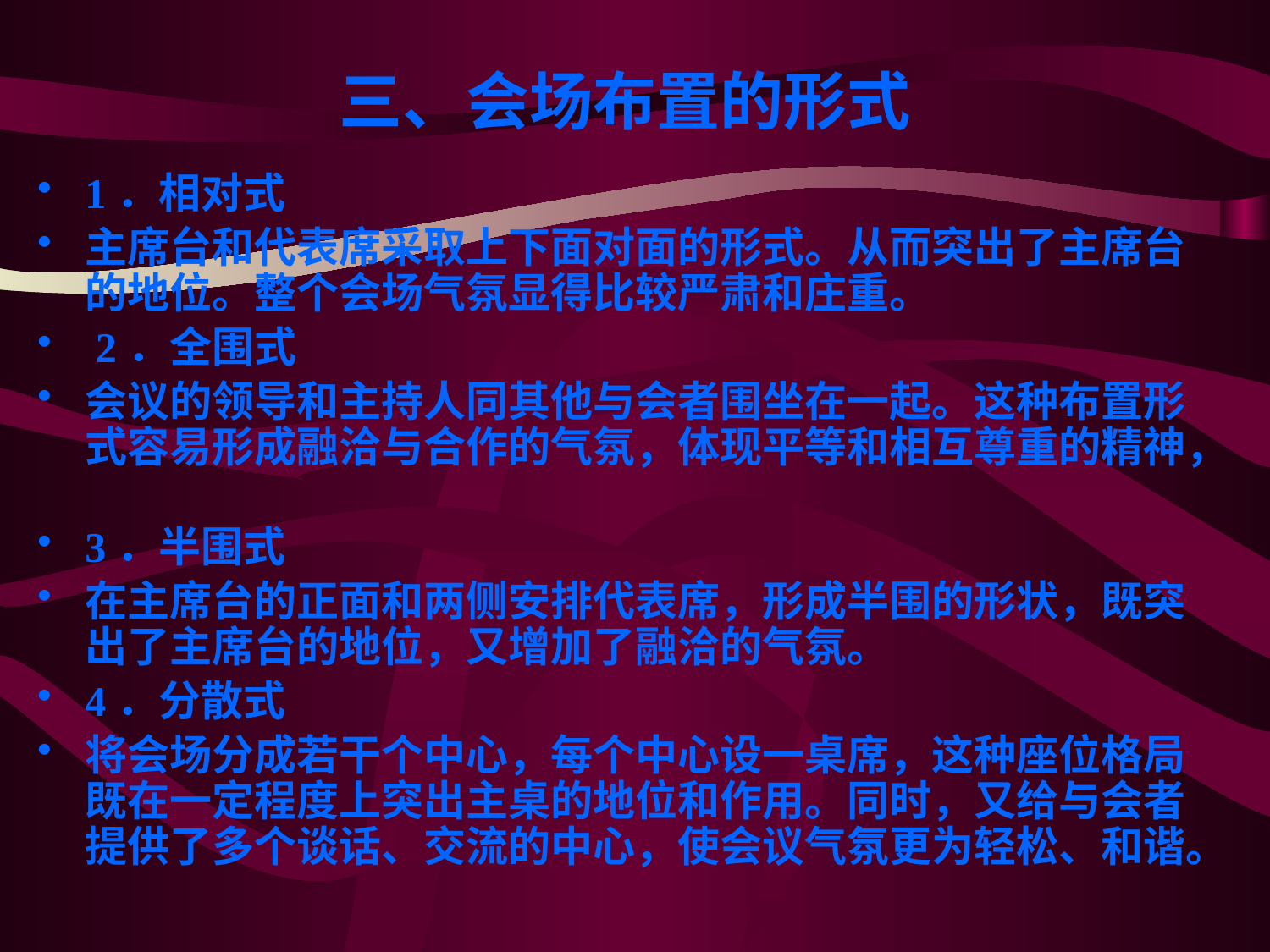

# 三、会场布置的形式
1．相对式
主席台和代表席采取上下面对面的形式。从而突出了主席台的地位。整个会场气氛显得比较严肃和庄重。
 2．全围式
会议的领导和主持人同其他与会者围坐在一起。这种布置形式容易形成融洽与合作的气氛，体现平等和相互尊重的精神，
3．半围式
在主席台的正面和两侧安排代表席，形成半围的形状，既突出了主席台的地位，又增加了融洽的气氛。
4．分散式
将会场分成若干个中心，每个中心设一桌席，这种座位格局既在一定程度上突出主桌的地位和作用。同时，又给与会者提供了多个谈话、交流的中心，使会议气氛更为轻松、和谐。